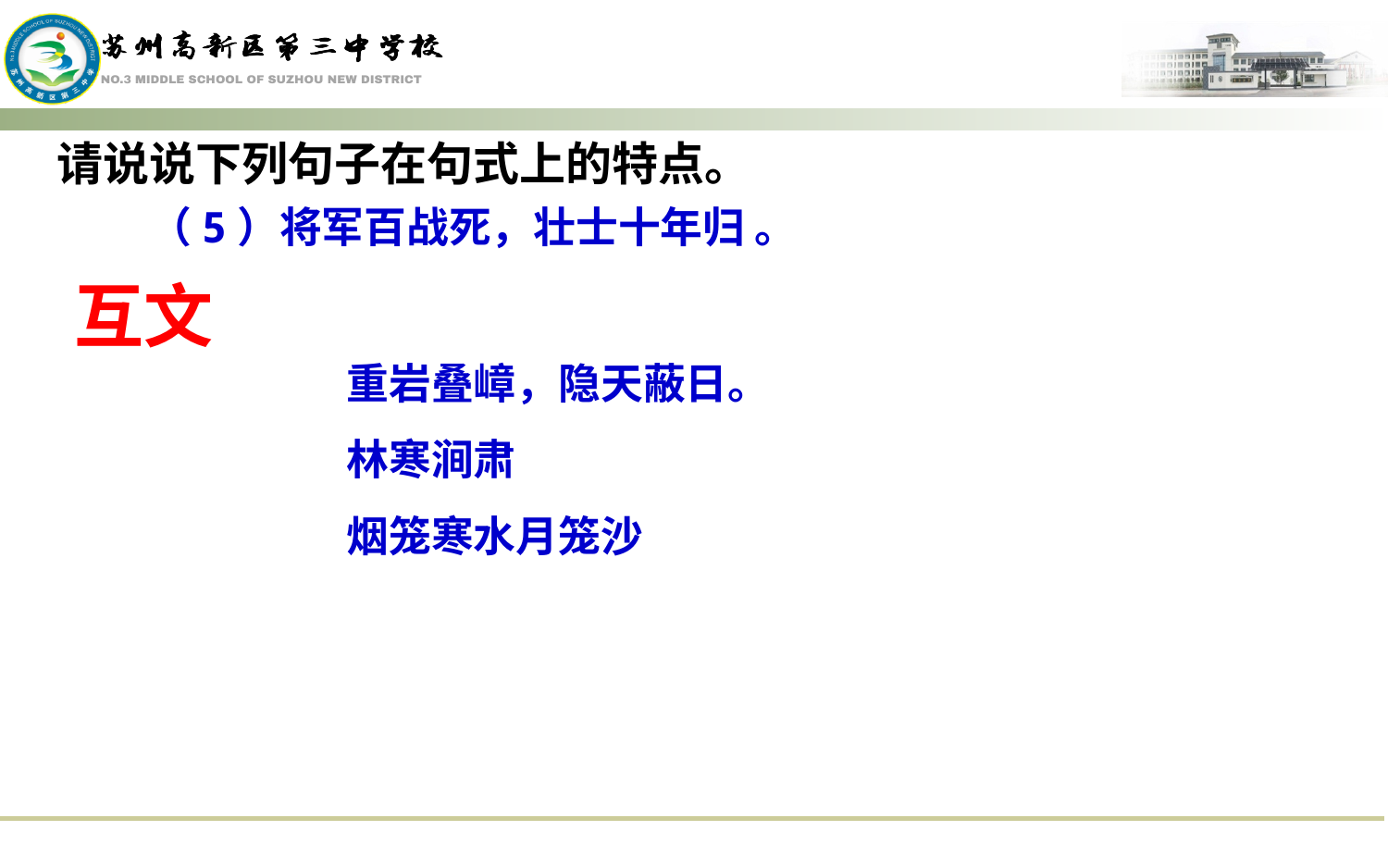

请说说下列句子在句式上的特点。
（5）将军百战死，壮士十年归 。
互文
重岩叠嶂，隐天蔽日。
林寒涧肃
烟笼寒水月笼沙